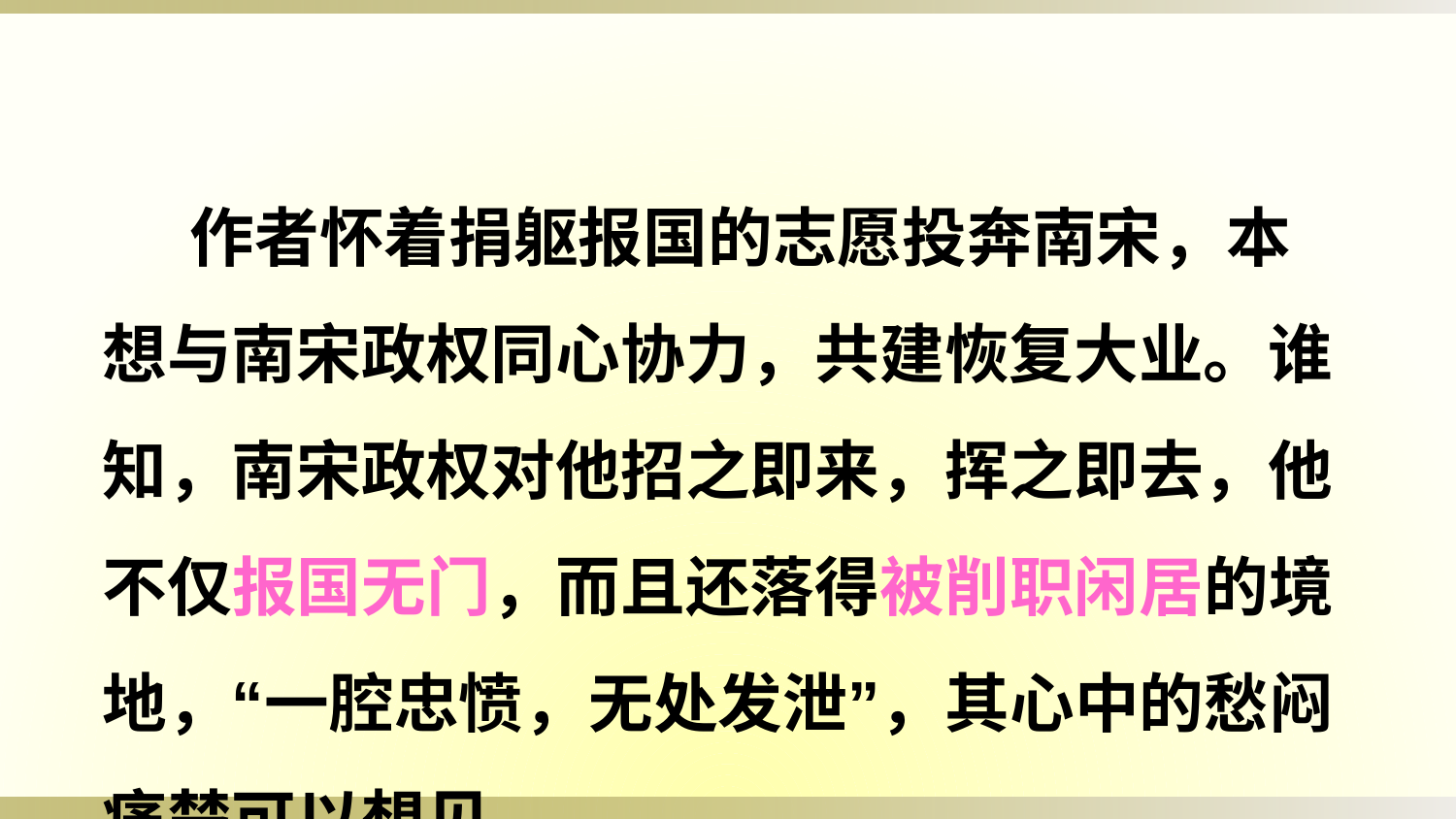

作者怀着捐躯报国的志愿投奔南宋，本想与南宋政权同心协力，共建恢复大业。谁知，南宋政权对他招之即来，挥之即去，他不仅报国无门，而且还落得被削职闲居的境地，“一腔忠愤，无处发泄”，其心中的愁闷痛楚可以想见。